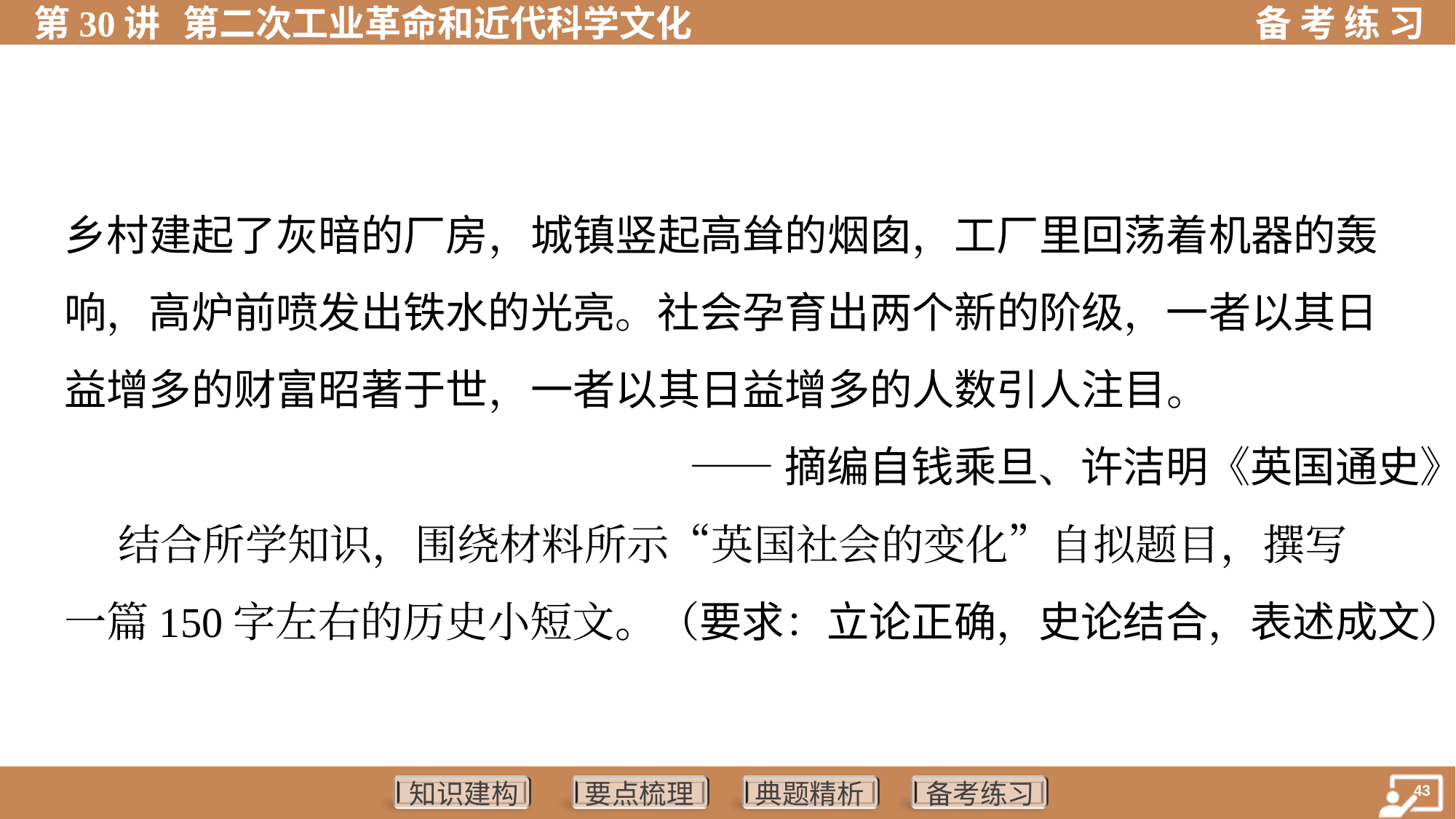

乡村建起了灰暗的厂房，城镇竖起高耸的烟囱，工厂里回荡着机器的轰
响，高炉前喷发出铁水的光亮。社会孕育出两个新的阶级，一者以其日
益增多的财富昭著于世，一者以其日益增多的人数引人注目。
——摘编自钱乘旦、许洁明《英国通史》
    结合所学知识，围绕材料所示“英国社会的变化”自拟题目，撰写
一篇150字左右的历史小短文。（要求：立论正确，史论结合，表述成文）